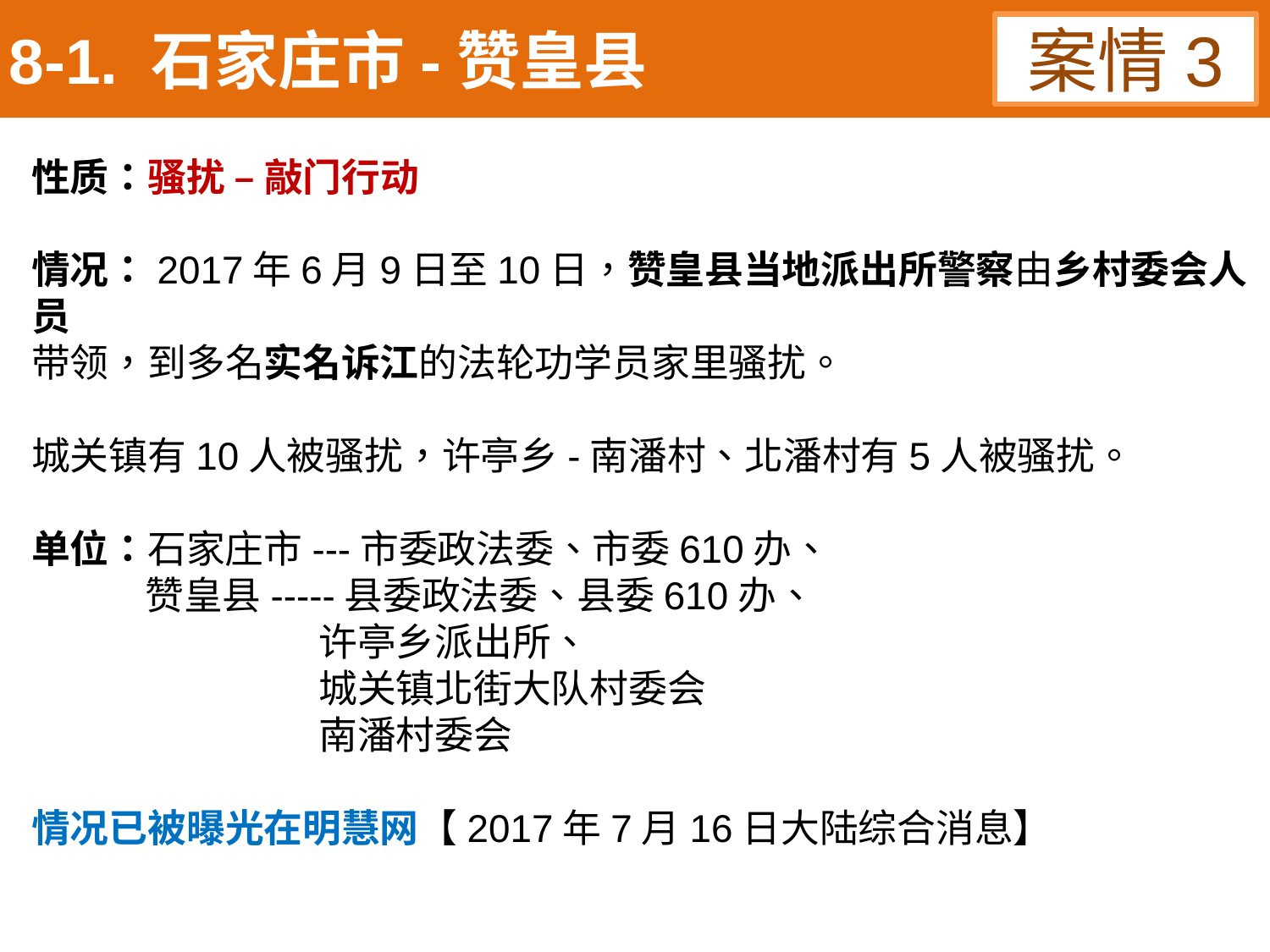

8-1. 石家庄市-赞皇县
案情3

性质：骚扰 – 敲门行动

情况：2017年6月9日至10日，赞皇县当地派出所警察由乡村委会人员
带领，到多名实名诉江的法轮功学员家里骚扰。

城关镇有10人被骚扰，许亭乡-南潘村、北潘村有5人被骚扰。

单位：石家庄市---市委政法委、市委610办、
            赞皇县-----县委政法委、县委610办、
                                许亭乡派出所、
                                城关镇北街大队村委会
                                南潘村委会

情况已被曝光在明慧网【2017年7月16日大陆综合消息】